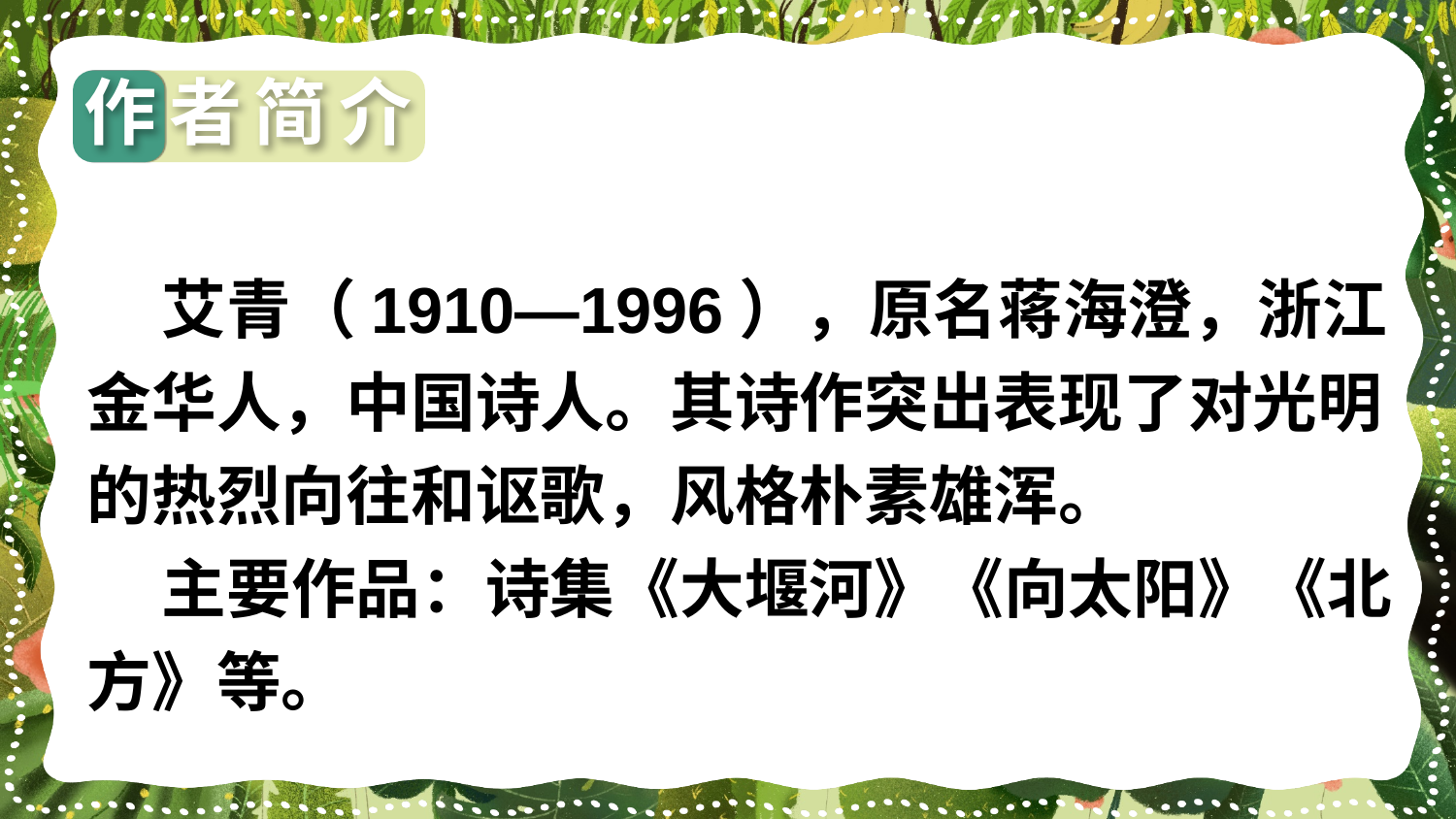

作者简介

    艾青（1910—1996），原名蒋海澄，浙江金华人，中国诗人。其诗作突出表现了对光明的热烈向往和讴歌，风格朴素雄浑。
    主要作品：诗集《大堰河》《向太阳》《北方》等。